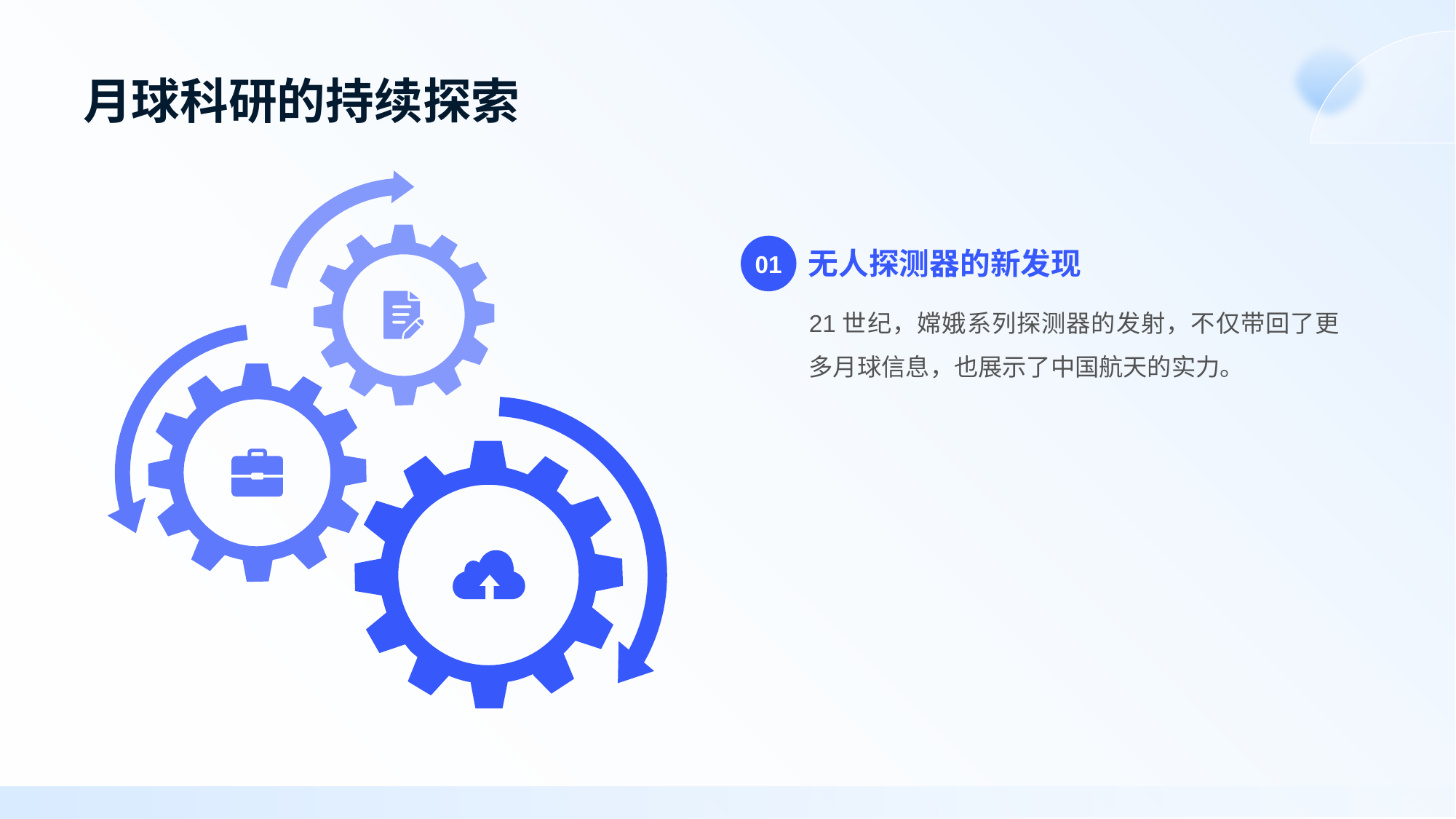

# 月球科研的持续探索

01
无人探测器的新发现

21世纪，嫦娥系列探测器的发射，不仅带回了更多月球信息，也展示了中国航天的实力。